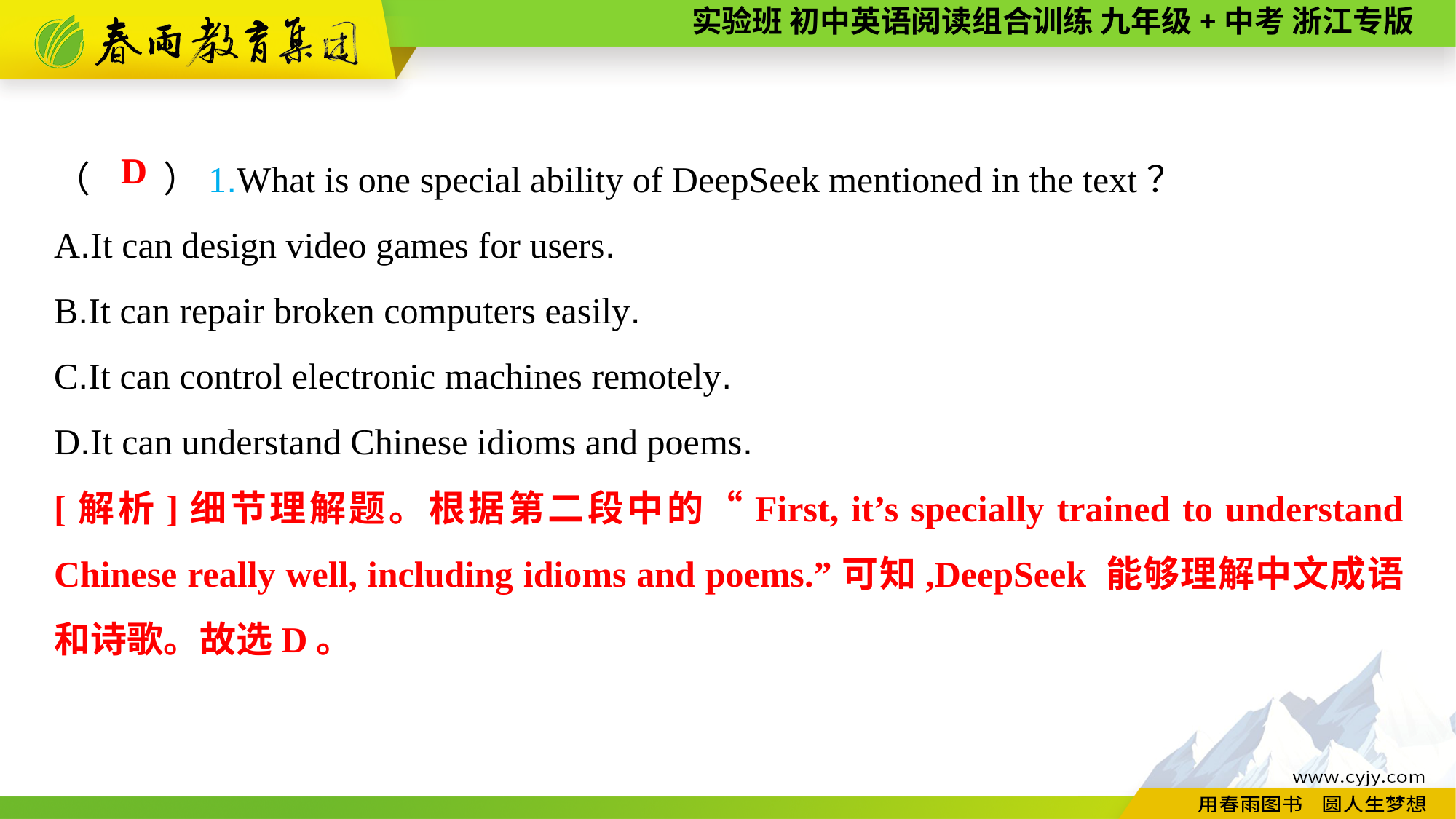

（　　）1.What is one special ability of DeepSeek mentioned in the text？
A.It can design video games for users.
B.It can repair broken computers easily.
C.It can control electronic machines remotely.
D.It can understand Chinese idioms and poems.
D
[解析]细节理解题。根据第二段中的“First, it’s specially trained to understand Chinese really well, including idioms and poems.”可知,DeepSeek 能够理解中文成语和诗歌。故选D。